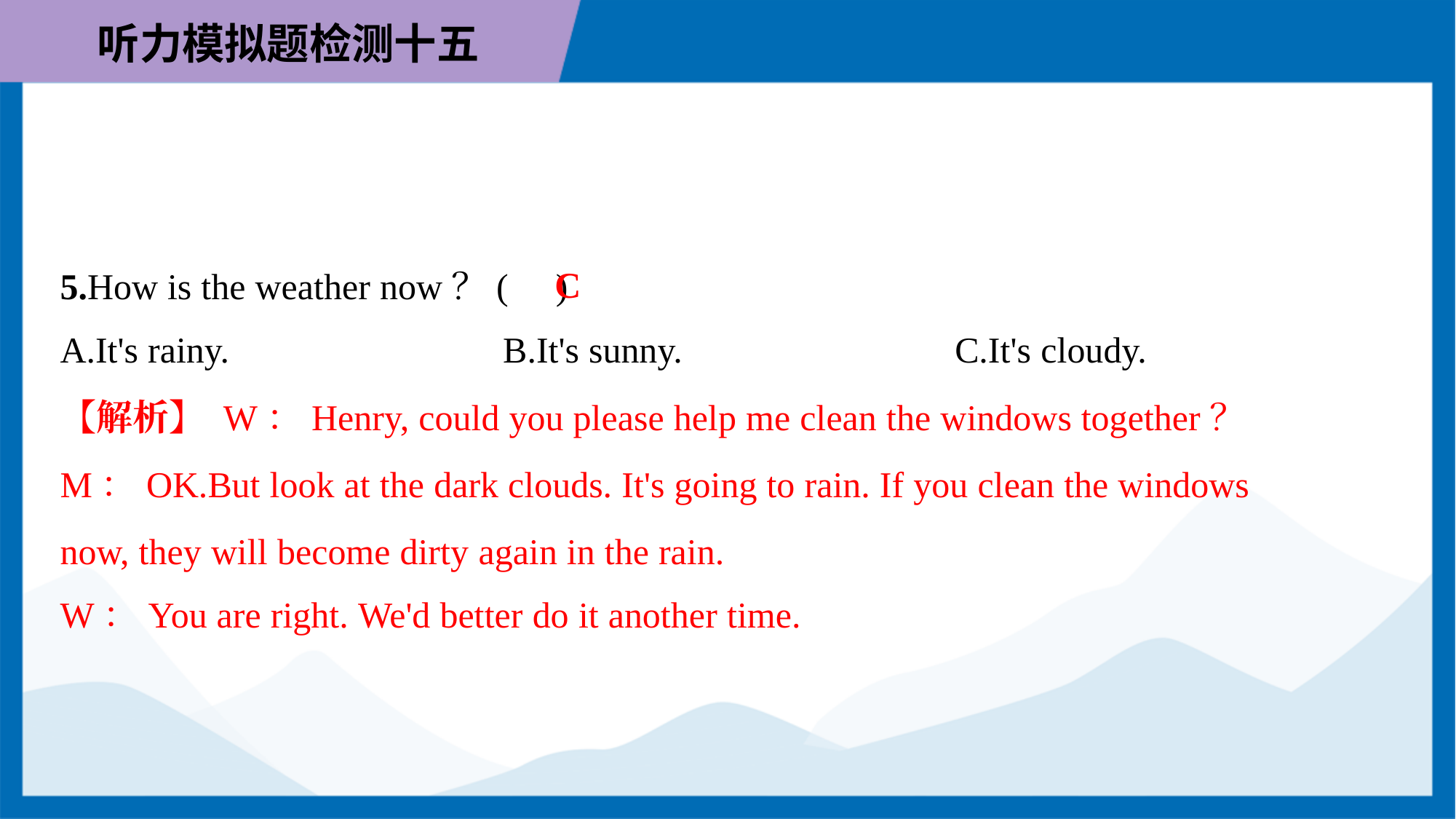

C
5.How is the weather now？(     )
A.It's rainy.	B.It's sunny.	C.It's cloudy.
【解析】 W：Henry, could you please help me clean the windows together？
M：OK.But look at the dark clouds. It's going to rain. If you clean the windows
now, they will become dirty again in the rain.
W：You are right. We'd better do it another time.